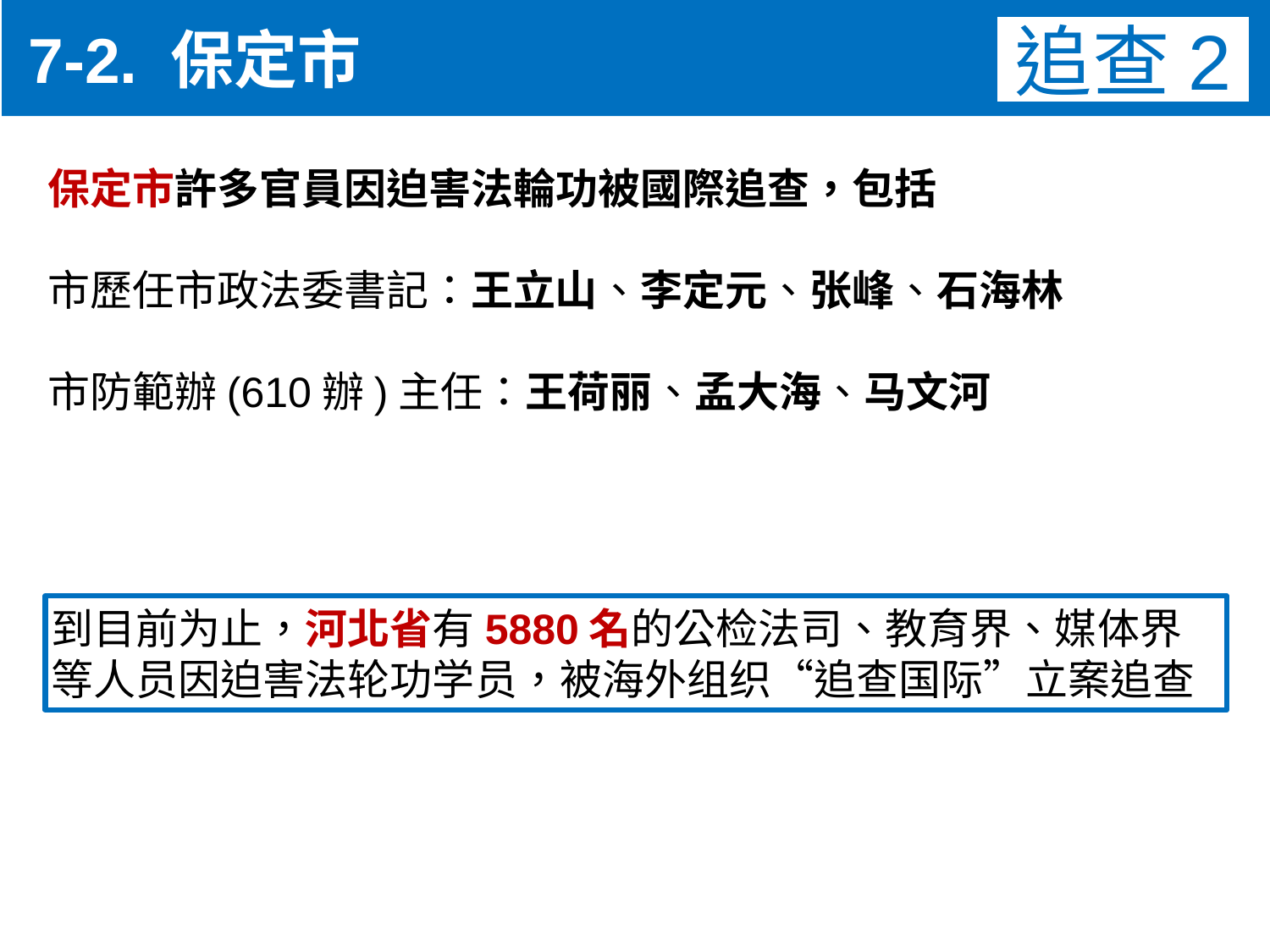

7-2. 保定市
追查2
保定市許多官員因迫害法輪功被國際追查，包括

市歷任市政法委書記：王立山、李定元、张峰、石海林

市防範辦(610辦)主任：王荷丽、孟大海、马文河
到目前为止，河北省有5880名的公检法司、教育界、媒体界
等人员因迫害法轮功学员，被海外组织“追查国际”立案追查